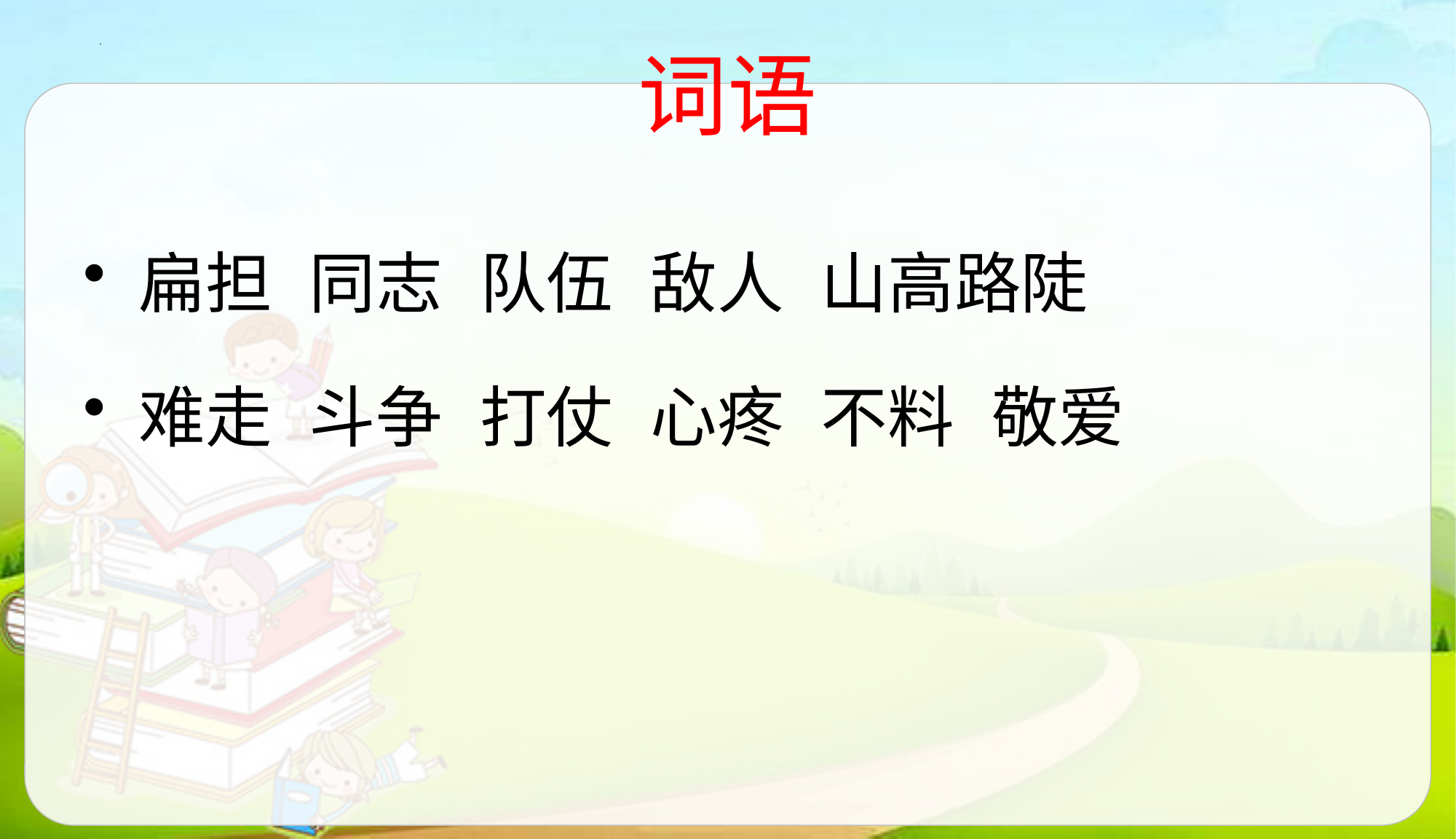

# 词语
扁担  同志  队伍  敌人  山高路陡
难走  斗争  打仗  心疼  不料  敬爱